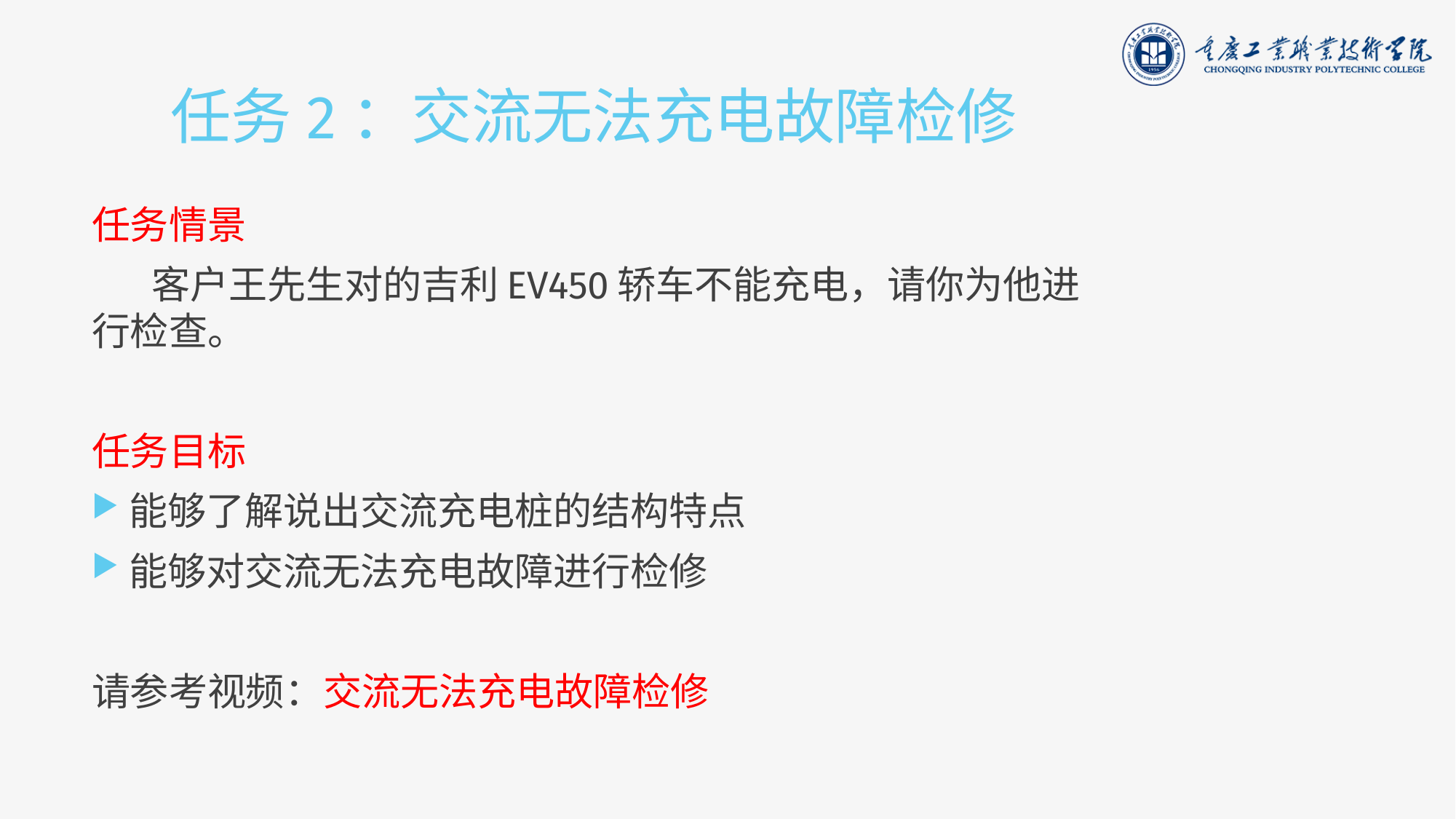

# 任务2：交流无法充电故障检修
任务情景
      客户王先生对的吉利EV450轿车不能充电，请你为他进行检查。

任务目标
能够了解说出交流充电桩的结构特点
能够对交流无法充电故障进行检修

请参考视频：交流无法充电故障检修